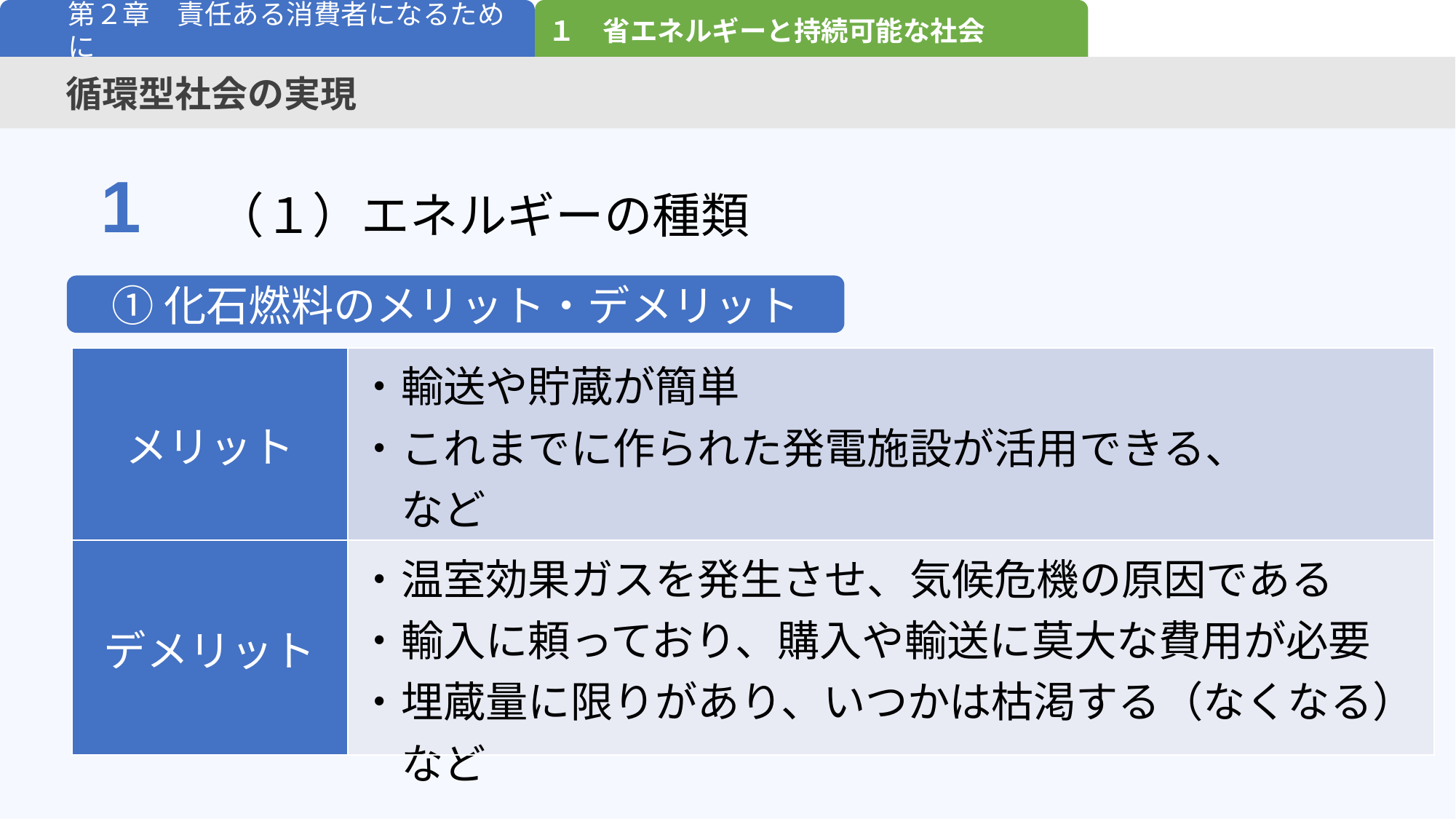

１　省エネルギーと持続可能な社会
第２章　責任ある消費者になるために
循環型社会の実現
1
（１）エネルギーの種類
①化石燃料のメリット・デメリット
| メリット | ・輸送や貯蔵が簡単 ・これまでに作られた発電施設が活用できる、 　など |
| --- | --- |
| デメリット | ・温室効果ガスを発生させ、気候危機の原因である ・輸入に頼っており、購入や輸送に莫大な費用が必要 ・埋蔵量に限りがあり、いつかは枯渇する（なくなる） 　など |